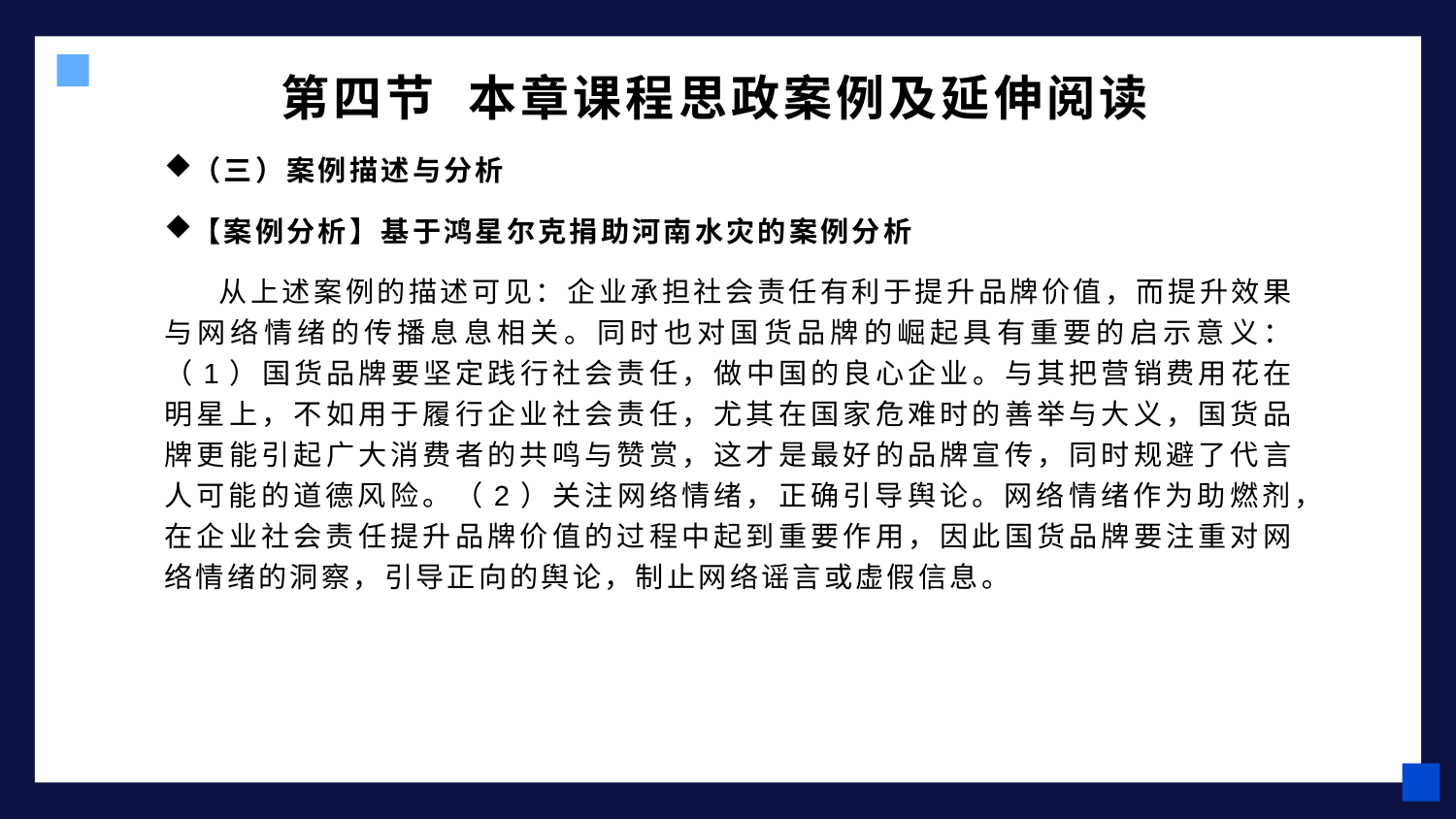

# 第四节  本章课程思政案例及延伸阅读
（三）案例描述与分析
【案例分析】基于鸿星尔克捐助河南水灾的案例分析
     从上述案例的描述可见：企业承担社会责任有利于提升品牌价值，而提升效果与网络情绪的传播息息相关。同时也对国货品牌的崛起具有重要的启示意义：（1）国货品牌要坚定践行社会责任，做中国的良心企业。与其把营销费用花在明星上，不如用于履行企业社会责任，尤其在国家危难时的善举与大义，国货品牌更能引起广大消费者的共鸣与赞赏，这才是最好的品牌宣传，同时规避了代言人可能的道德风险。（2）关注网络情绪，正确引导舆论。网络情绪作为助燃剂，在企业社会责任提升品牌价值的过程中起到重要作用，因此国货品牌要注重对网络情绪的洞察，引导正向的舆论，制止网络谣言或虚假信息。